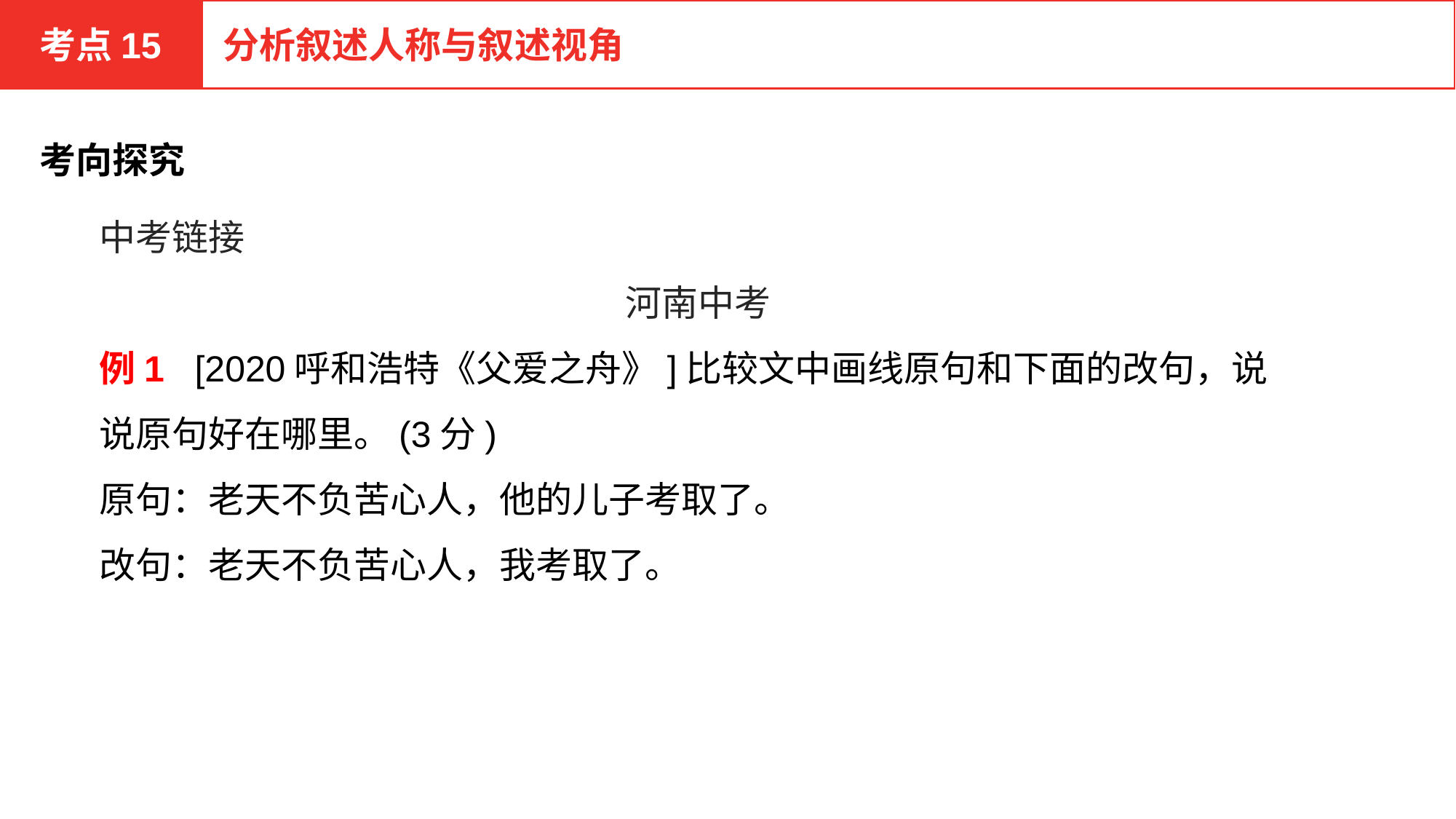

考点15
分析叙述人称与叙述视角
考向探究
中考链接
河南中考
例1   [2020呼和浩特《父爱之舟》]比较文中画线原句和下面的改句，说说原句好在哪里。(3分)
原句：老天不负苦心人，他的儿子考取了。
改句：老天不负苦心人，我考取了。